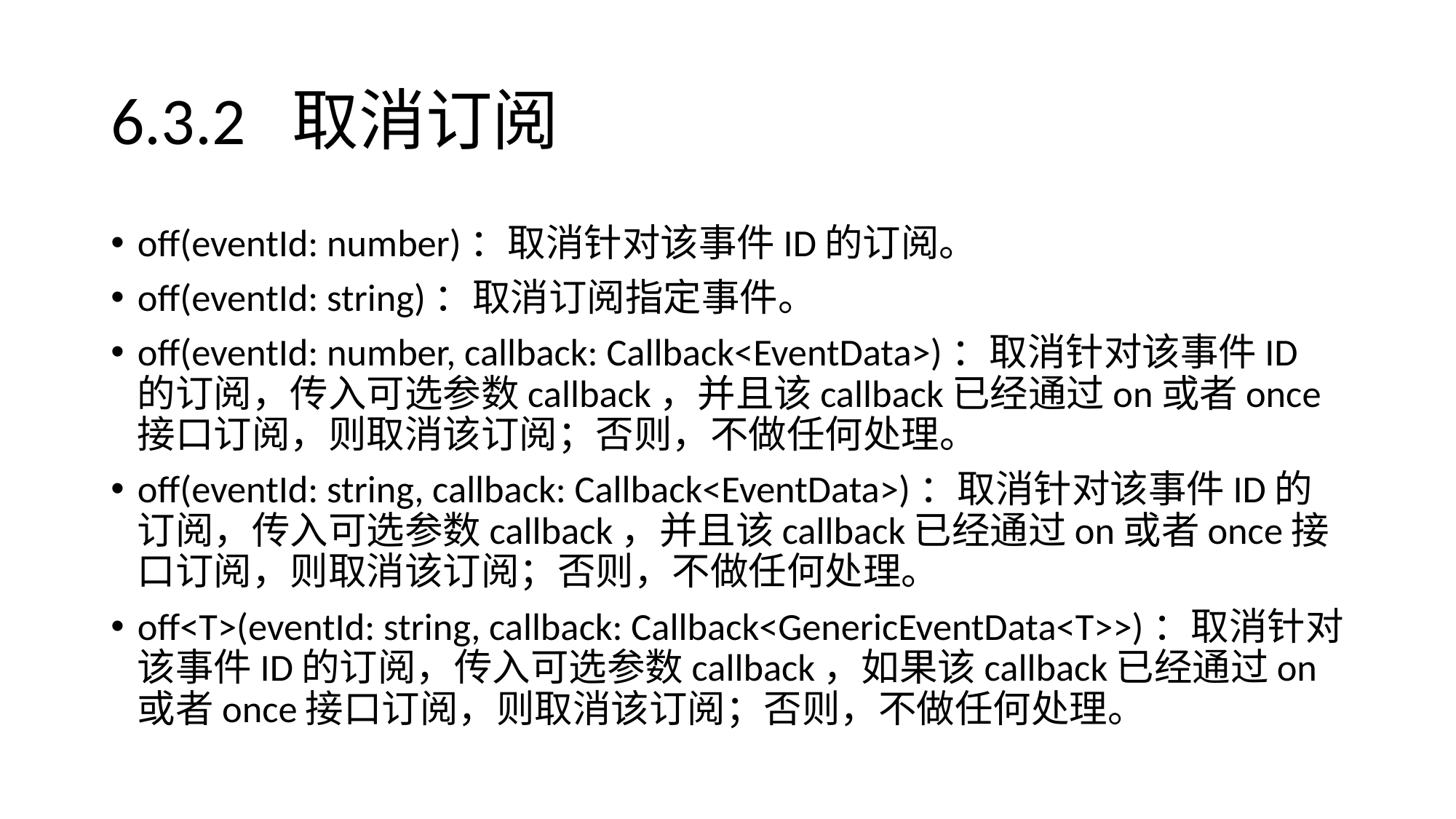

# 6.3.2  取消订阅
off(eventId: number)：取消针对该事件ID的订阅。
off(eventId: string)：取消订阅指定事件。
off(eventId: number, callback: Callback<EventData>)：取消针对该事件ID的订阅，传入可选参数callback，并且该callback已经通过on或者once接口订阅，则取消该订阅；否则，不做任何处理。
off(eventId: string, callback: Callback<EventData>)：取消针对该事件ID的订阅，传入可选参数callback，并且该callback已经通过on或者once接口订阅，则取消该订阅；否则，不做任何处理。
off<T>(eventId: string, callback: Callback<GenericEventData<T>>)：取消针对该事件ID的订阅，传入可选参数callback，如果该callback已经通过on或者once接口订阅，则取消该订阅；否则，不做任何处理。